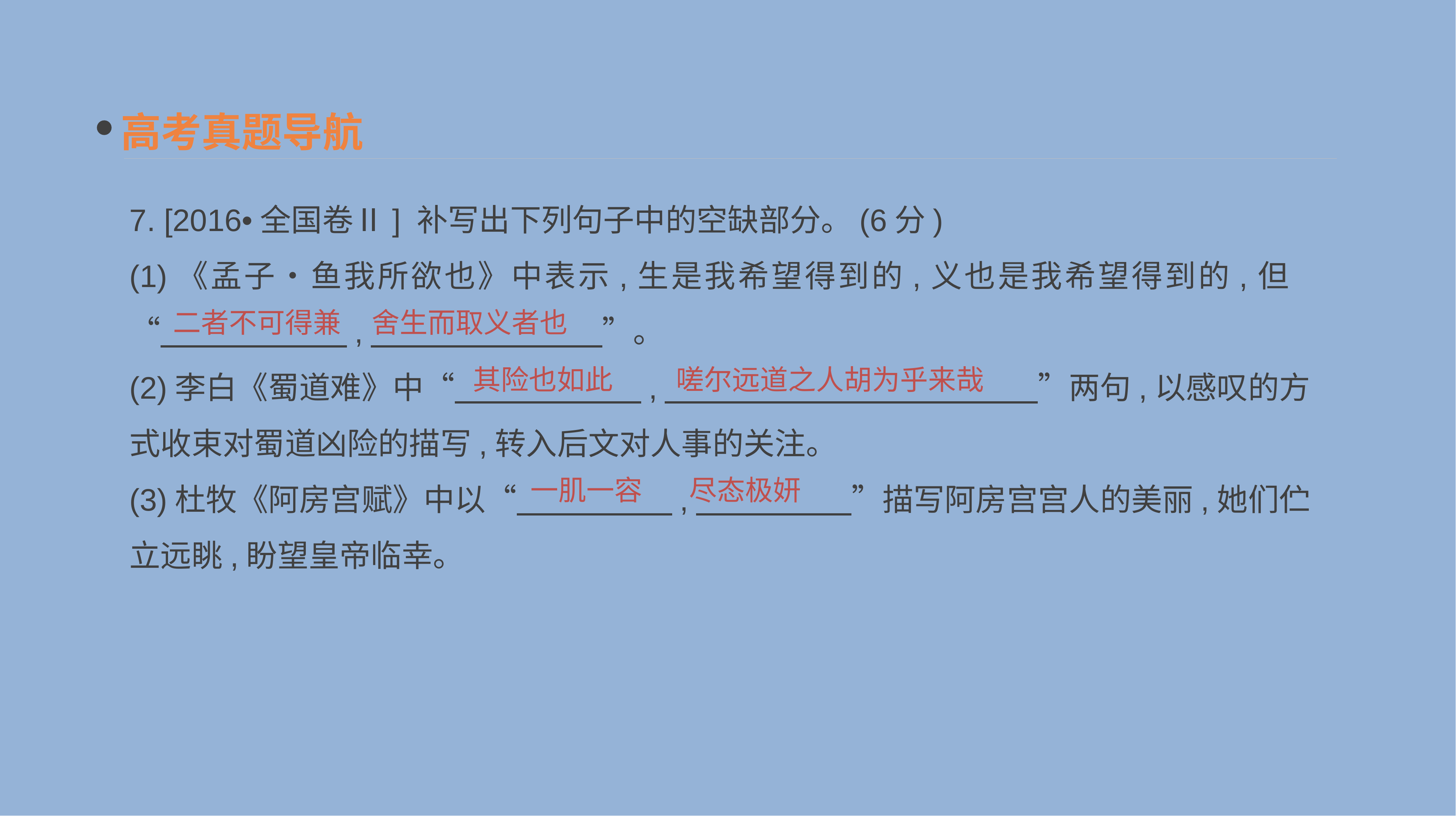

高考真题导航

7. [2016•全国卷Ⅱ] 补写出下列句子中的空缺部分。(6分)
(1)《孟子•鱼我所欲也》中表示,生是我希望得到的,义也是我希望得到的,但“　　　　　　,　　　　　　　  ”。
(2)李白《蜀道难》中“　　　　　　,　　　　　　　　　　　　”两句,以感叹的方式收束对蜀道凶险的描写,转入后文对人事的关注。
(3)杜牧《阿房宫赋》中以“　　　　　,　　　　　”描写阿房宫宫人的美丽,她们伫立远眺,盼望皇帝临幸。
二者不可得兼
舍生而取义者也
其险也如此
嗟尔远道之人胡为乎来哉
一肌一容
尽态极妍